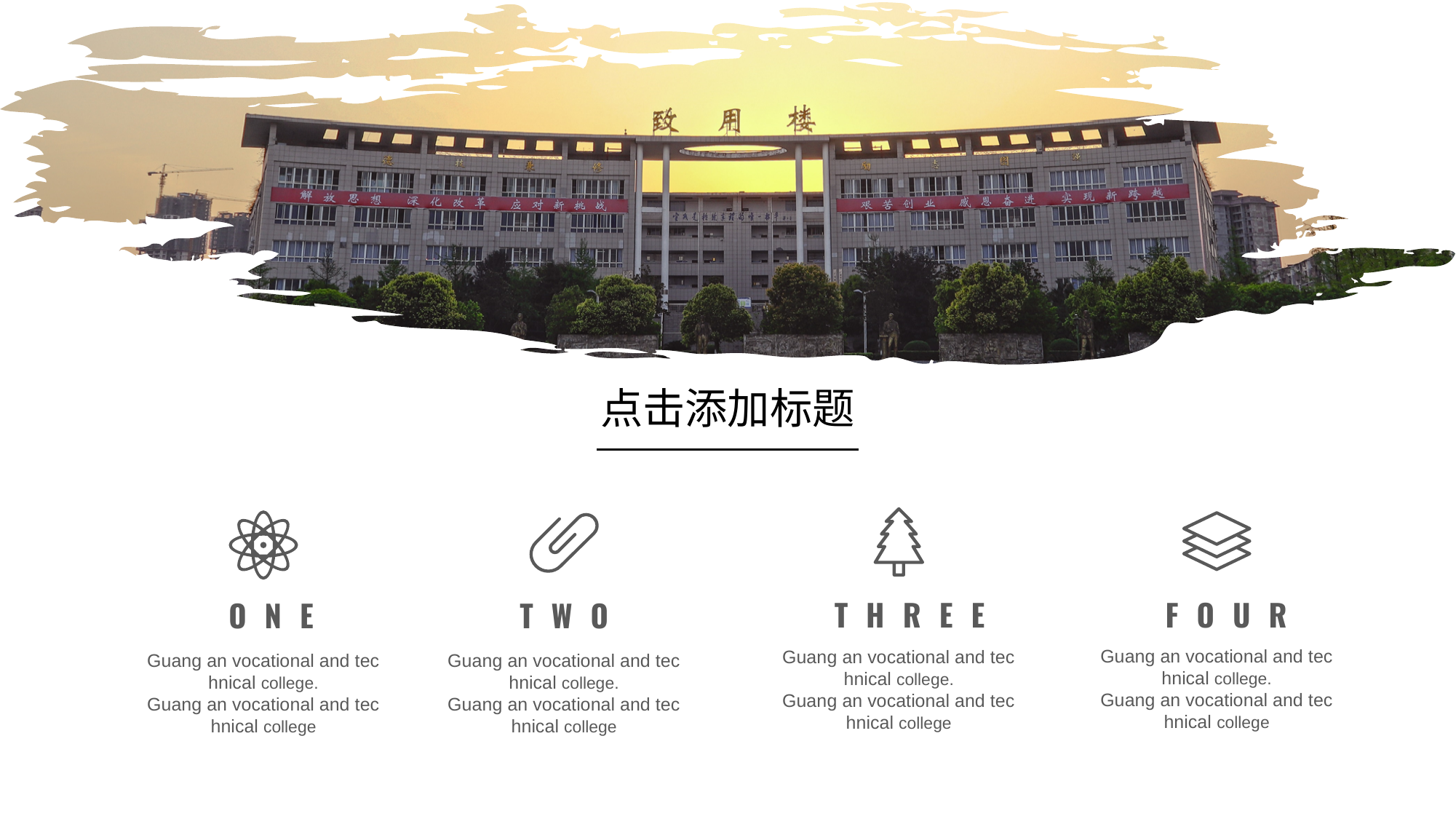

点击添加标题

THREE
FOUR
ONE
TWO
Guang an vocational and technical college. Guang an vocational and technical college
Guang an vocational and technical college. Guang an vocational and technical college
Guang an vocational and technical college. Guang an vocational and technical college
Guang an vocational and technical college. Guang an vocational and technical college